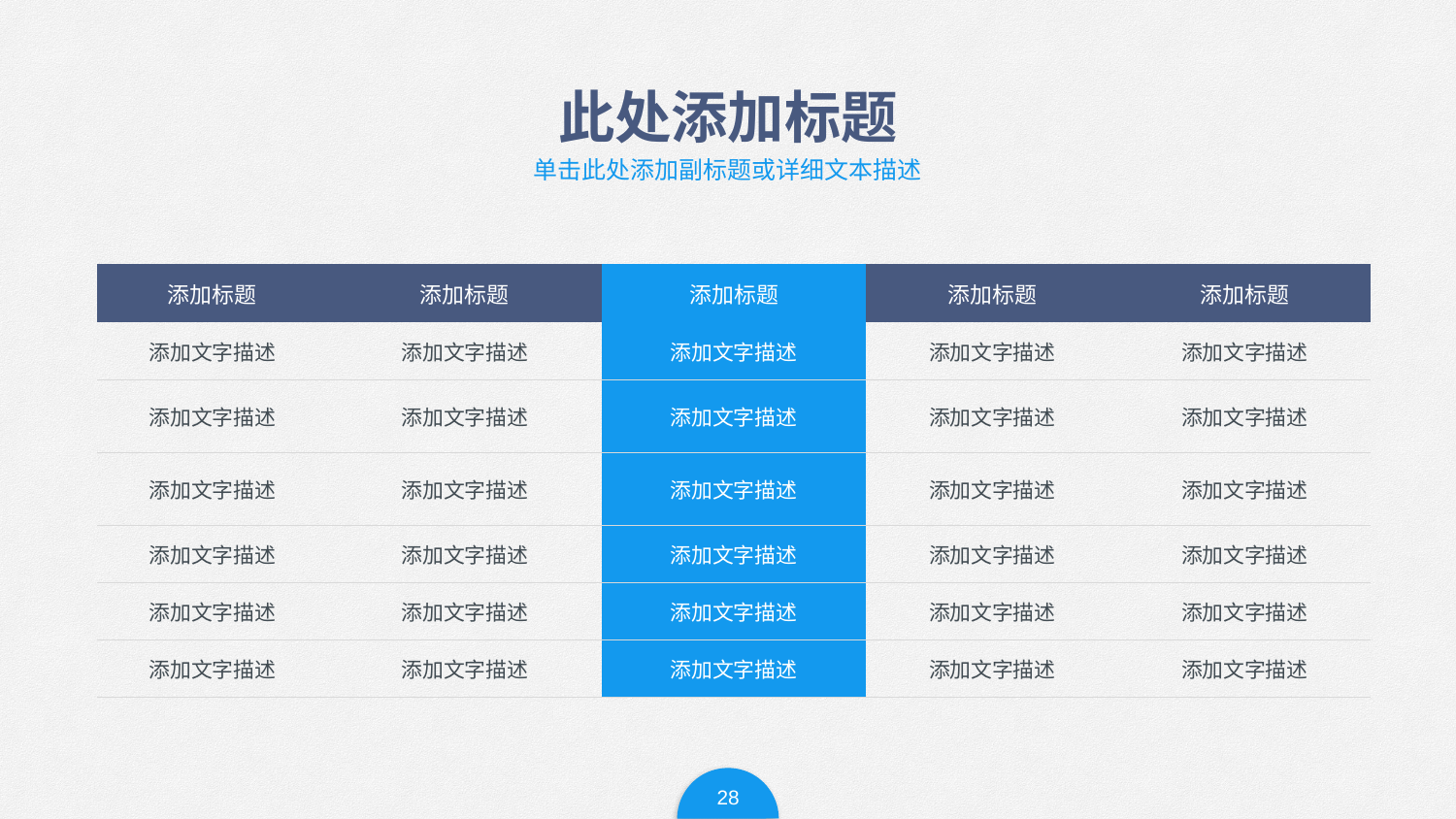

# 此处添加标题
单击此处添加副标题或详细文本描述
| 添加标题 | 添加标题 | 添加标题 | 添加标题 | 添加标题 |
| --- | --- | --- | --- | --- |
| 添加文字描述 | 添加文字描述 | 添加文字描述 | 添加文字描述 | 添加文字描述 |
| 添加文字描述 | 添加文字描述 | 添加文字描述 | 添加文字描述 | 添加文字描述 |
| 添加文字描述 | 添加文字描述 | 添加文字描述 | 添加文字描述 | 添加文字描述 |
| 添加文字描述 | 添加文字描述 | 添加文字描述 | 添加文字描述 | 添加文字描述 |
| 添加文字描述 | 添加文字描述 | 添加文字描述 | 添加文字描述 | 添加文字描述 |
| 添加文字描述 | 添加文字描述 | 添加文字描述 | 添加文字描述 | 添加文字描述 |
28